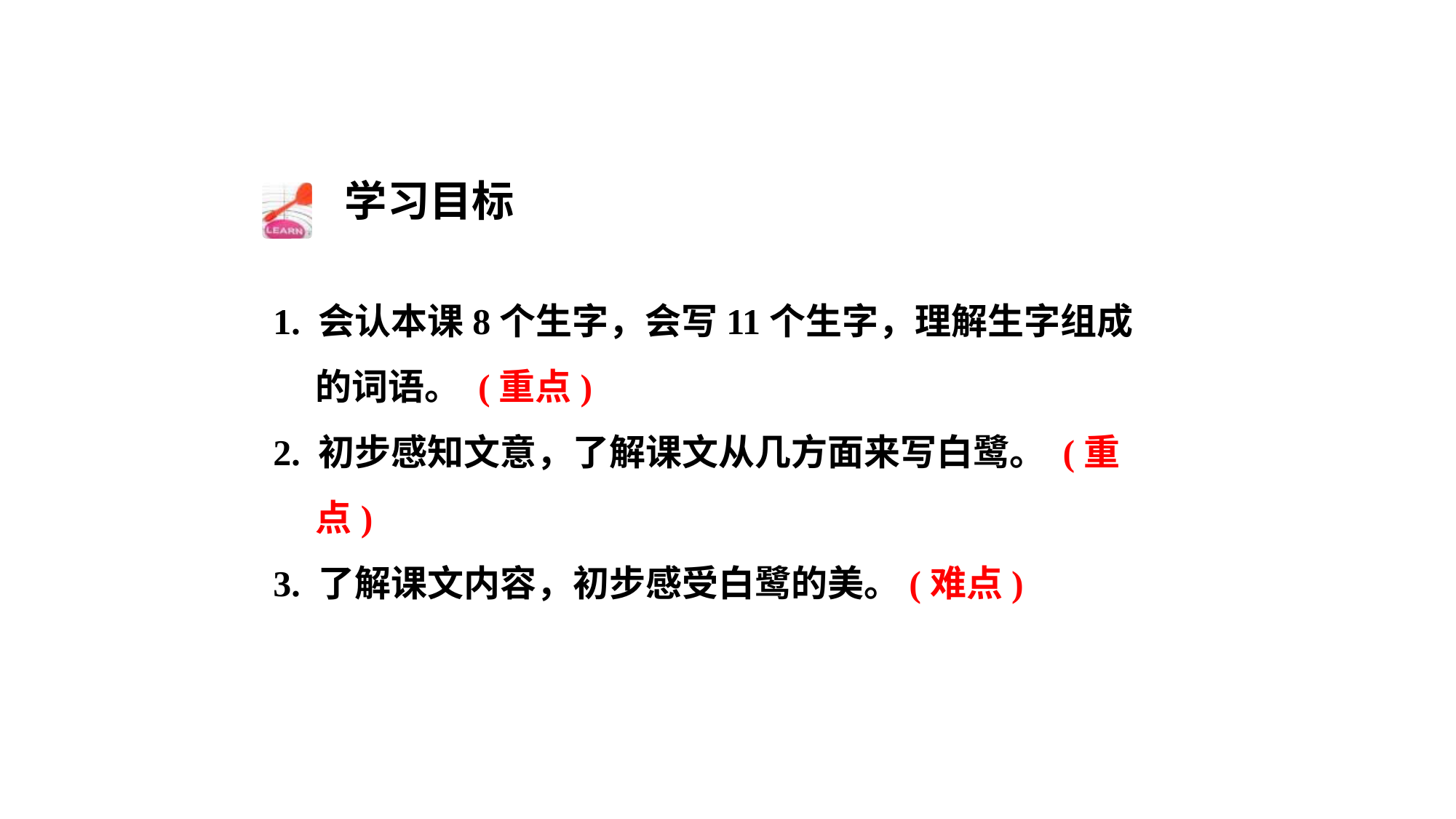

学习目标

1. 会认本课8个生字，会写11个生字，理解生字组成的词语。 (重点)
2. 初步感知文意，了解课文从几方面来写白鹭。 (重点)
3. 了解课文内容，初步感受白鹭的美。(难点)